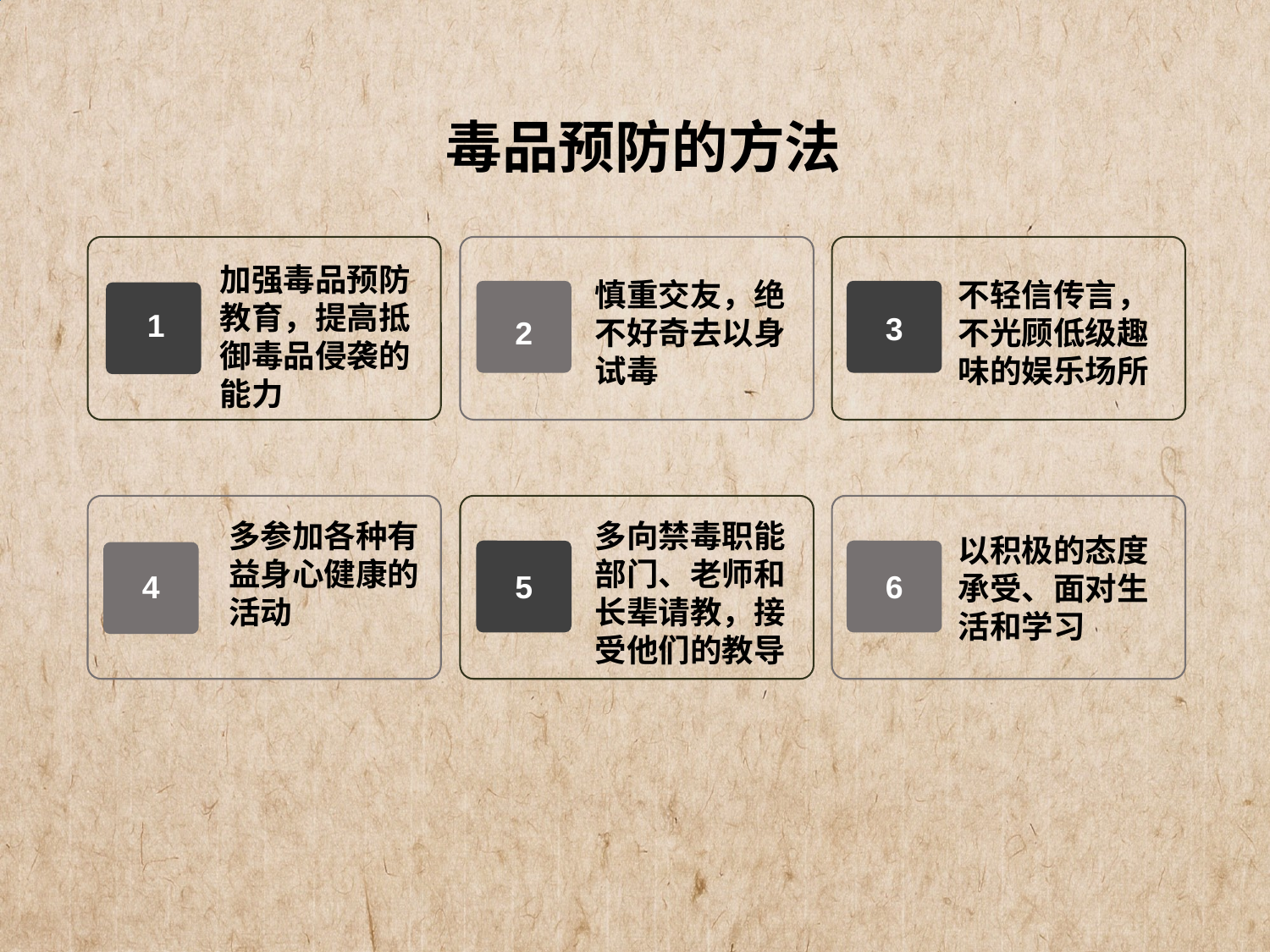

毒品预防的方法

加强毒品预防教育，提高抵御毒品侵袭的能力
慎重交友，绝不好奇去以身试毒
不轻信传言，不光顾低级趣味的娱乐场所

1
3
2

多参加各种有益身心健康的活动
多向禁毒职能部门、老师和长辈请教，接受他们的教导
以积极的态度承受、面对生活和学习

4
5
6